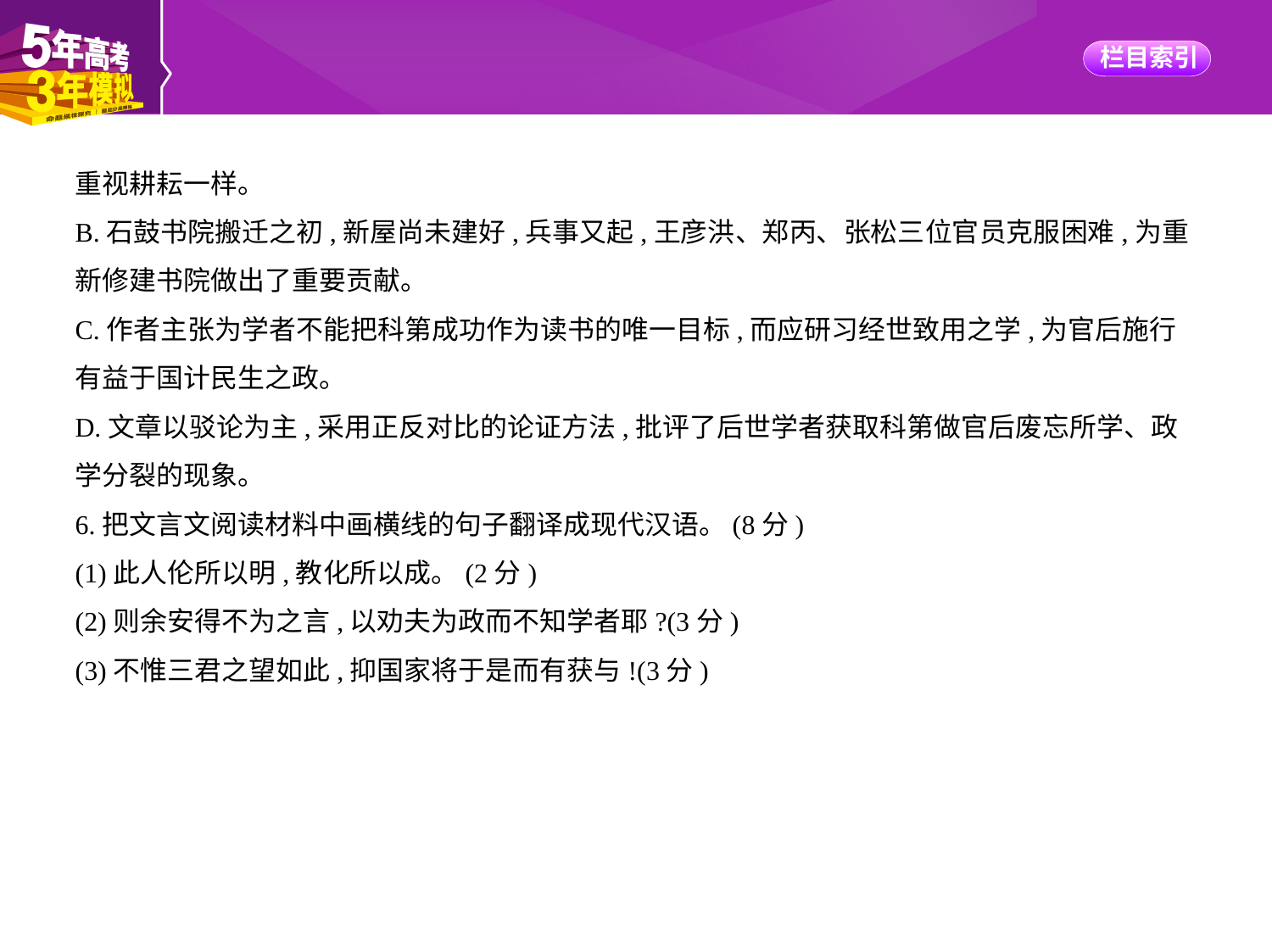

重视耕耘一样。
B.石鼓书院搬迁之初,新屋尚未建好,兵事又起,王彦洪、郑丙、张松三位官员克服困难,为重
新修建书院做出了重要贡献。
C.作者主张为学者不能把科第成功作为读书的唯一目标,而应研习经世致用之学,为官后施行
有益于国计民生之政。
D.文章以驳论为主,采用正反对比的论证方法,批评了后世学者获取科第做官后废忘所学、政
学分裂的现象。
6.把文言文阅读材料中画横线的句子翻译成现代汉语。(8分)
(1)此人伦所以明,教化所以成。(2分)
(2)则余安得不为之言,以劝夫为政而不知学者耶?(3分)
(3)不惟三君之望如此,抑国家将于是而有获与!(3分)